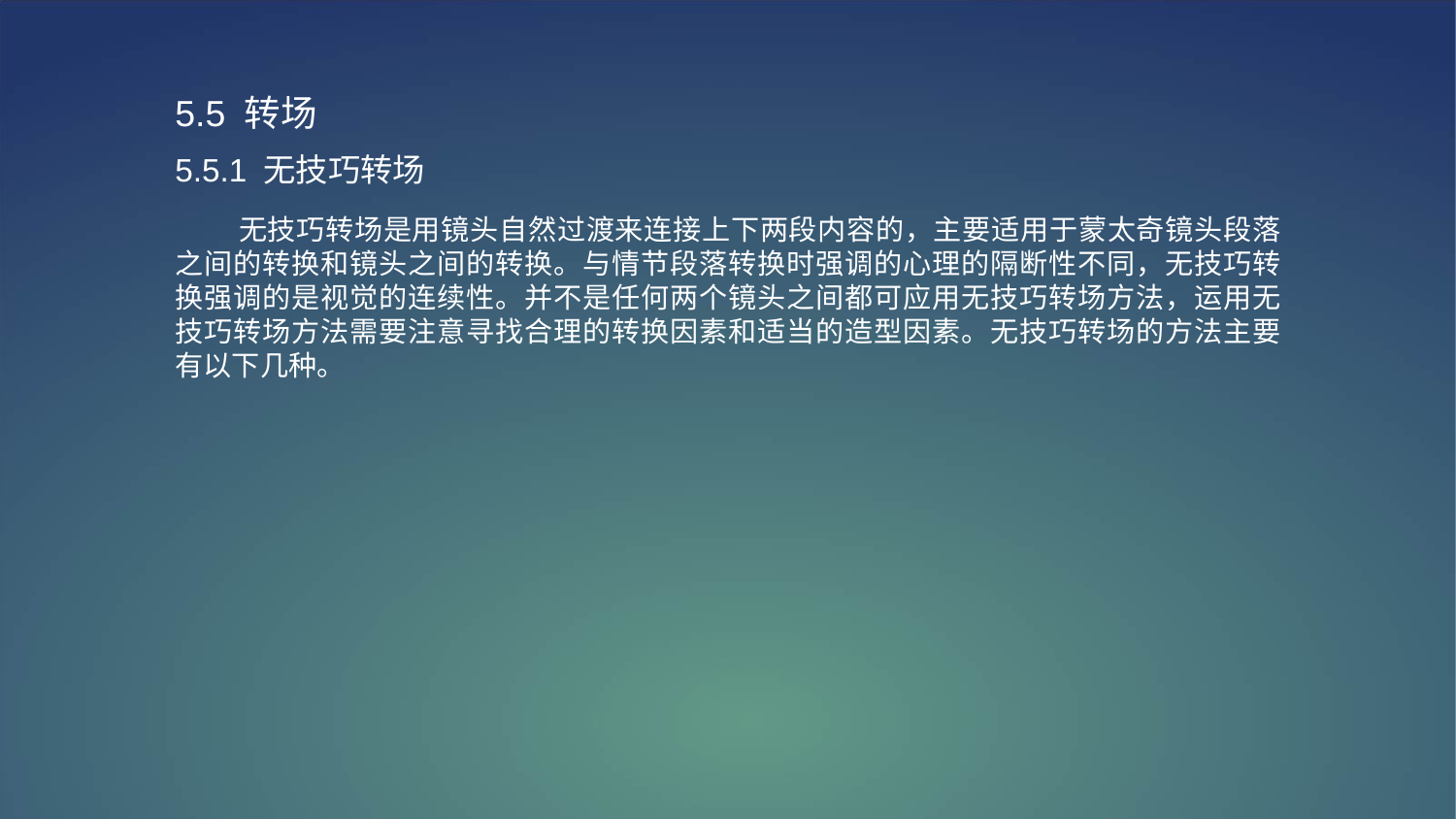

5.5 转场
5.5.1 无技巧转场
  无技巧转场是用镜头自然过渡来连接上下两段内容的，主要适用于蒙太奇镜头段落之间的转换和镜头之间的转换。与情节段落转换时强调的心理的隔断性不同，无技巧转换强调的是视觉的连续性。并不是任何两个镜头之间都可应用无技巧转场方法，运用无技巧转场方法需要注意寻找合理的转换因素和适当的造型因素。无技巧转场的方法主要有以下几种。